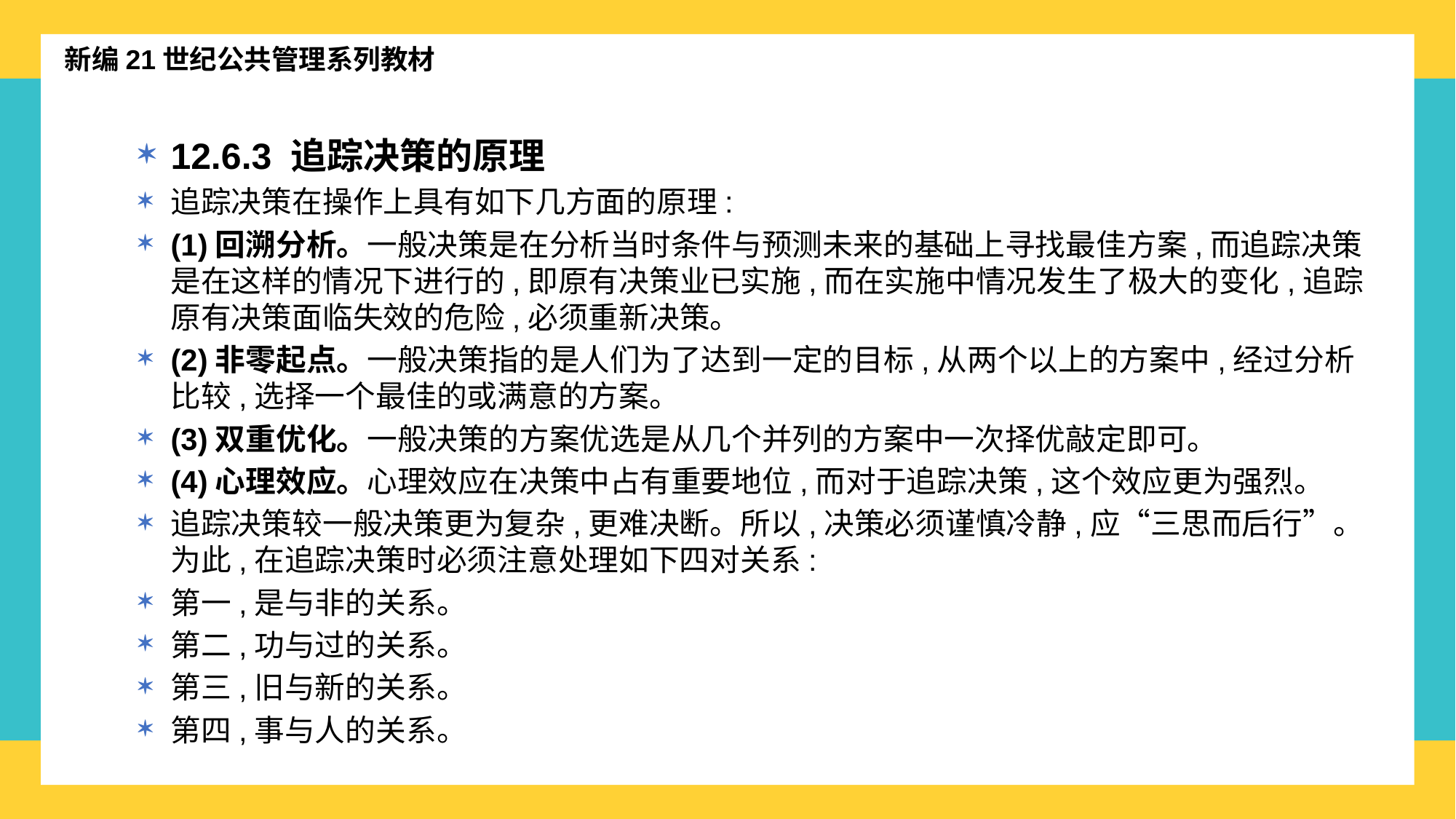

新编21世纪公共管理系列教材
12.6.3 追踪决策的原理
追踪决策在操作上具有如下几方面的原理:
(1)回溯分析。一般决策是在分析当时条件与预测未来的基础上寻找最佳方案,而追踪决策是在这样的情况下进行的,即原有决策业已实施,而在实施中情况发生了极大的变化,追踪原有决策面临失效的危险,必须重新决策。
(2)非零起点。一般决策指的是人们为了达到一定的目标,从两个以上的方案中,经过分析比较,选择一个最佳的或满意的方案。
(3)双重优化。一般决策的方案优选是从几个并列的方案中一次择优敲定即可。
(4)心理效应。心理效应在决策中占有重要地位,而对于追踪决策,这个效应更为强烈。
追踪决策较一般决策更为复杂,更难决断。所以,决策必须谨慎冷静,应“三思而后行”。为此,在追踪决策时必须注意处理如下四对关系:
第一,是与非的关系。
第二,功与过的关系。
第三,旧与新的关系。
第四,事与人的关系。